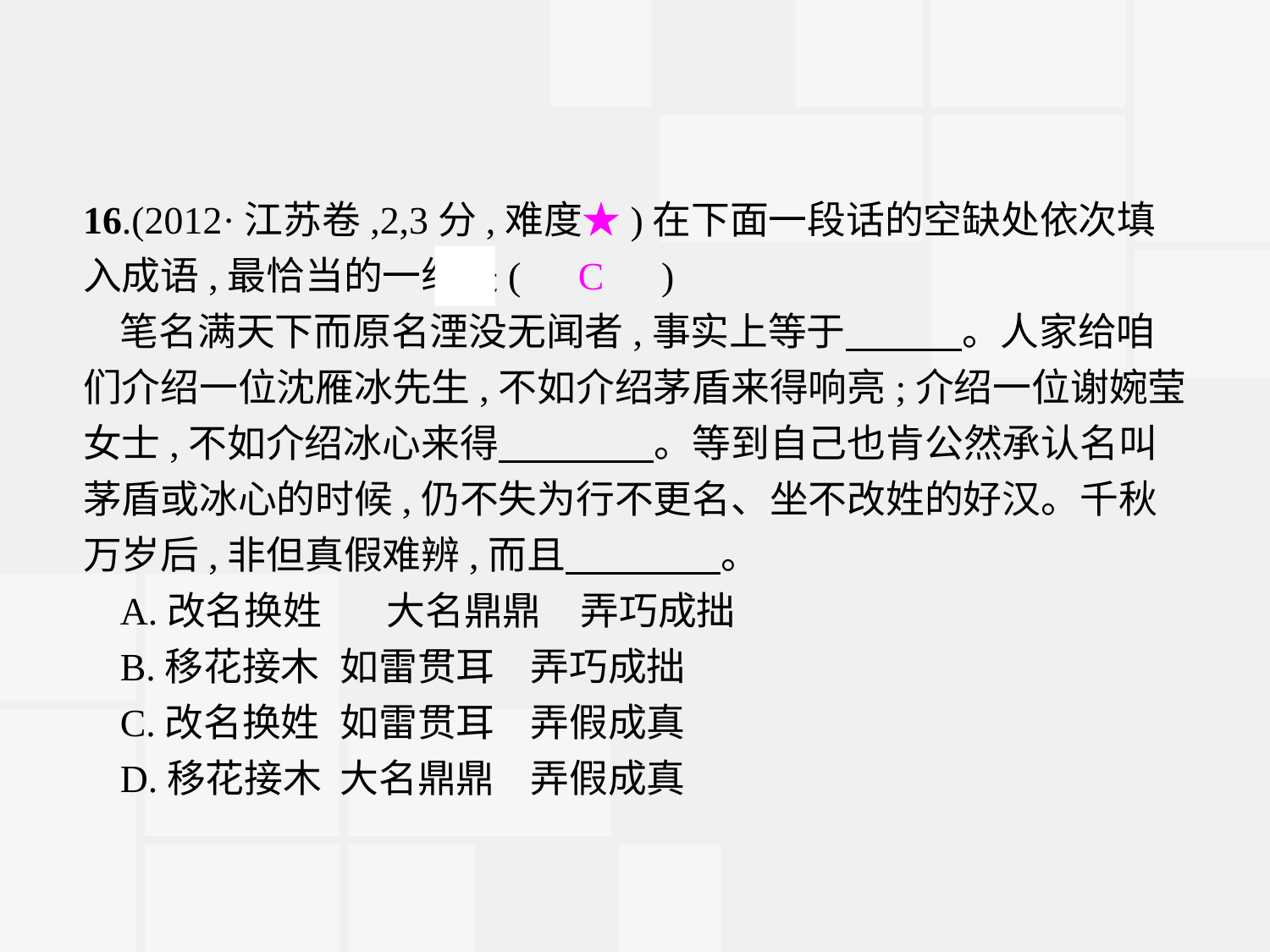

16.(2012·江苏卷,2,3分,难度★)在下面一段话的空缺处依次填入成语,最恰当的一组是(　C　)
笔名满天下而原名湮没无闻者,事实上等于　　　。人家给咱们介绍一位沈雁冰先生,不如介绍茅盾来得响亮;介绍一位谢婉莹女士,不如介绍冰心来得　　　　。等到自己也肯公然承认名叫茅盾或冰心的时候,仍不失为行不更名、坐不改姓的好汉。千秋万岁后,非但真假难辨,而且　　　　。
A.改名换姓　   大名鼎鼎　弄巧成拙
B.移花接木	如雷贯耳	弄巧成拙
C.改名换姓	如雷贯耳	弄假成真
D.移花接木	大名鼎鼎	弄假成真